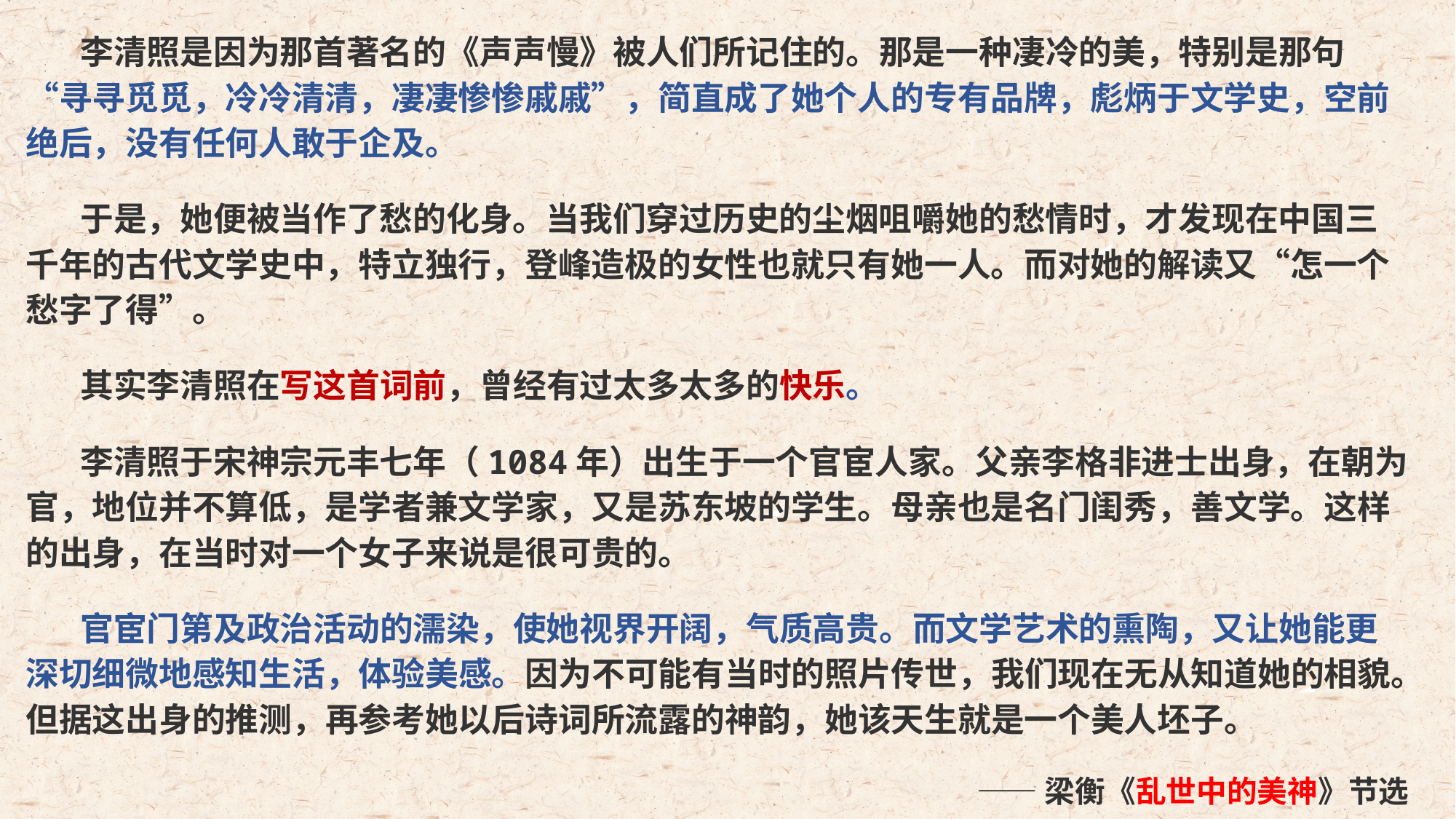

李清照是因为那首著名的《声声慢》被人们所记住的。那是一种凄冷的美，特别是那句“寻寻觅觅，冷冷清清，凄凄惨惨戚戚”，简直成了她个人的专有品牌，彪炳于文学史，空前绝后，没有任何人敢于企及。
于是，她便被当作了愁的化身。当我们穿过历史的尘烟咀嚼她的愁情时，才发现在中国三千年的古代文学史中，特立独行，登峰造极的女性也就只有她一人。而对她的解读又“怎一个愁字了得”。
其实李清照在写这首词前，曾经有过太多太多的快乐。
李清照于宋神宗元丰七年（1084年）出生于一个官宦人家。父亲李格非进士出身，在朝为官，地位并不算低，是学者兼文学家，又是苏东坡的学生。母亲也是名门闺秀，善文学。这样的出身，在当时对一个女子来说是很可贵的。
官宦门第及政治活动的濡染，使她视界开阔，气质高贵。而文学艺术的熏陶，又让她能更深切细微地感知生活，体验美感。因为不可能有当时的照片传世，我们现在无从知道她的相貌。但据这出身的推测，再参考她以后诗词所流露的神韵，她该天生就是一个美人坯子。
——梁衡《乱世中的美神》节选